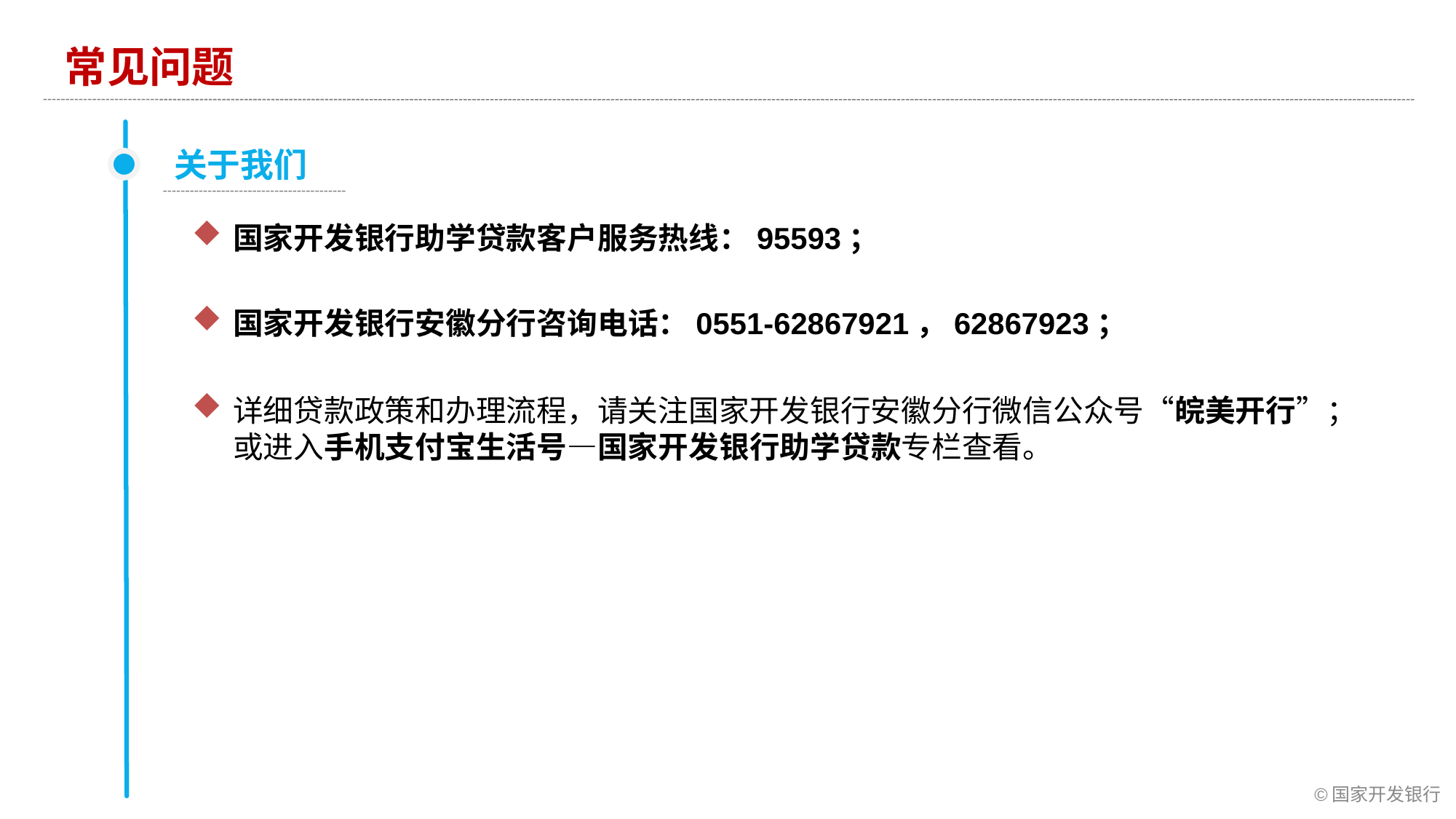

10
常见问题

关于我们

国家开发银行助学贷款客户服务热线：95593；

国家开发银行安徽分行咨询电话：0551-62867921，62867923；

详细贷款政策和办理流程，请关注国家开发银行安徽分行微信公众号“皖美开行”；或进入手机支付宝生活号—国家开发银行助学贷款专栏查看。
©国家开发银行